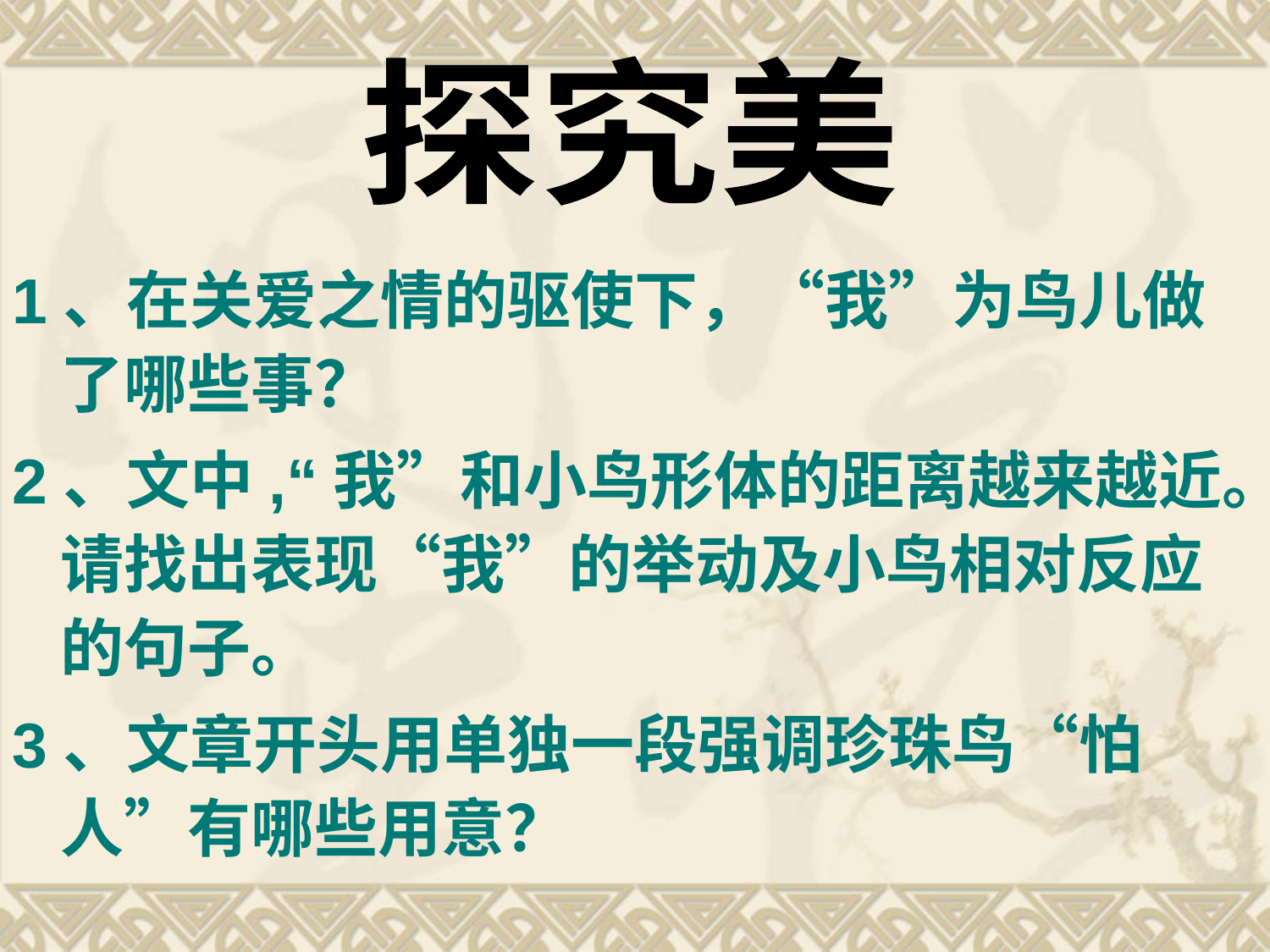

探究美
1、在关爱之情的驱使下，“我”为鸟儿做了哪些事？
2、文中,“我”和小鸟形体的距离越来越近。请找出表现“我”的举动及小鸟相对反应的句子。
3、文章开头用单独一段强调珍珠鸟“怕人”有哪些用意？